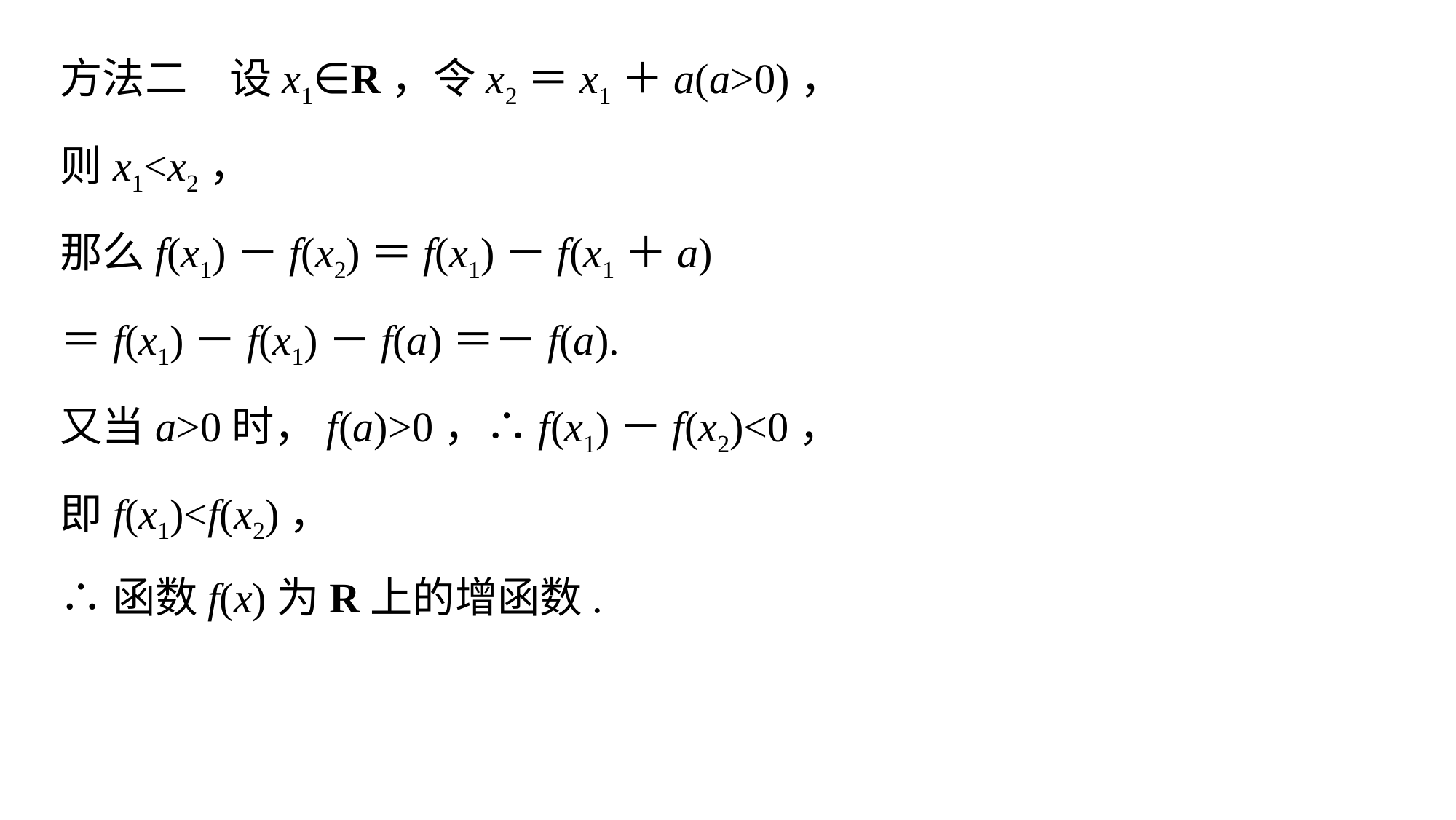

方法二　设x1∈R，令x2＝x1＋a(a>0)，
则x1<x2，
那么f(x1)－f(x2)＝f(x1)－f(x1＋a)
＝f(x1)－f(x1)－f(a)＝－f(a).
又当a>0时，f(a)>0，∴f(x1)－f(x2)<0，
即f(x1)<f(x2)，
∴函数f(x)为R上的增函数.